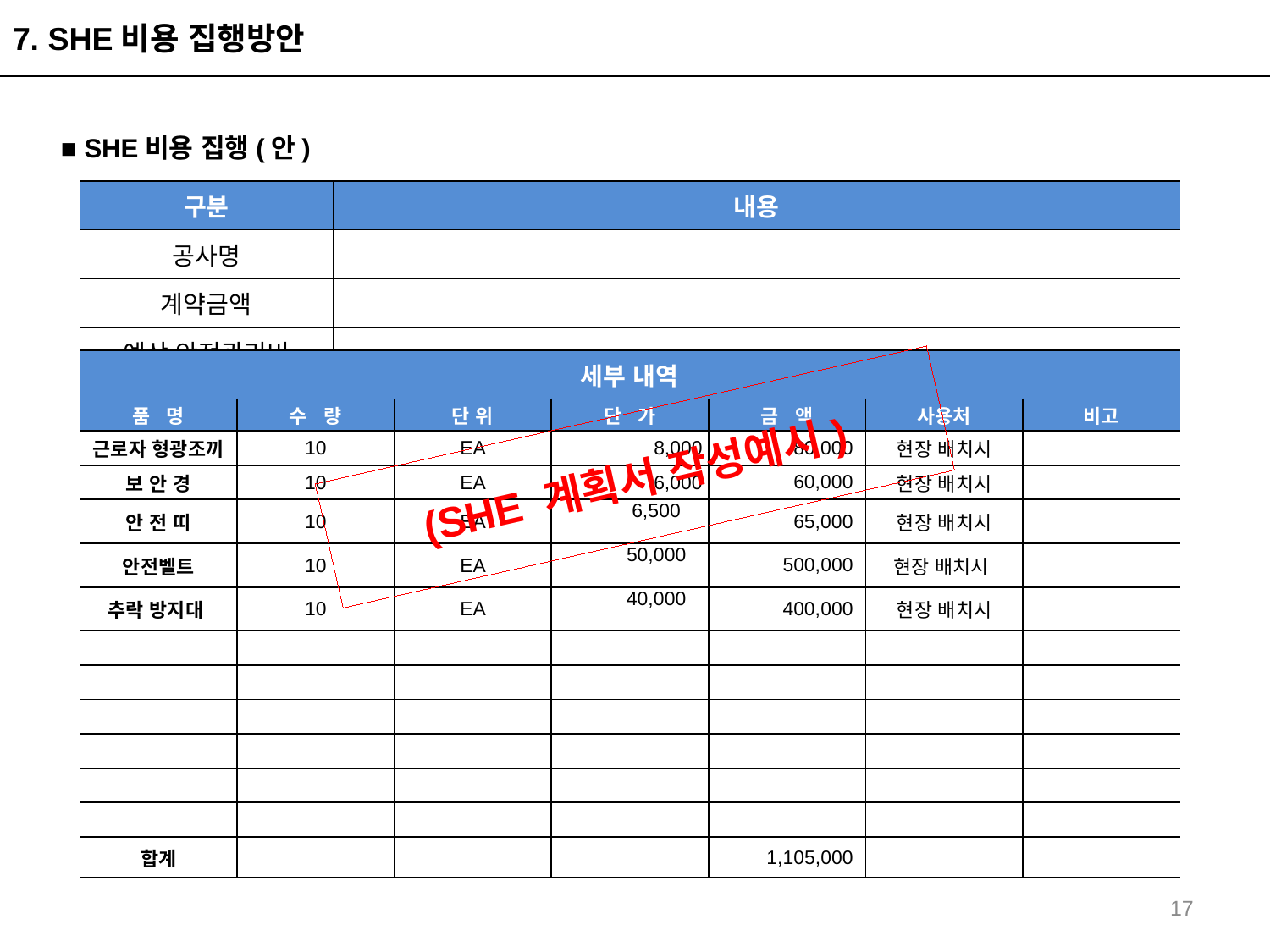

7. SHE비용 집행방안
        ■ SHE비용 집행(안)

| 구분 | 내용 |
| --- | --- |
| 공사명 |  |
| 계약금액 |  |
| 예상 안전관리비 |  |
| 세부 내역 |  |  |  |  |  |  |
| --- | --- | --- | --- | --- | --- | --- |
| 품 명 | 수 량 | 단 위 | 단 가 | 금 액 | 사용처 | 비고 |
| 근로자 형광조끼 | 10 | EA | 8,000 | 80,000 | 현장 배치시 |  |
| 보 안 경 | 10 | EA | 6,000 | 60,000 | 현장 배치시 |  |
| 안 전 띠 | 10 | EA | 6,500 | 65,000 | 현장 배치시 |  |
| 안전벨트 | 10 | EA | 50,000 | 500,000 | 현장 배치시 |  |
| 추락 방지대 | 10 | EA | 40,000 | 400,000 | 현장 배치시 |  |
|  |  |  |  |  |  |  |
|  |  |  |  |  |  |  |
|  |  |  |  |  |  |  |
|  |  |  |  |  |  |  |
|  |  |  |  |  |  |  |
|  |  |  |  |  |  |  |
| 합계 |  |  |  | 1,105,000 |  |  |
# (SHE 계획서 작성예시)
17